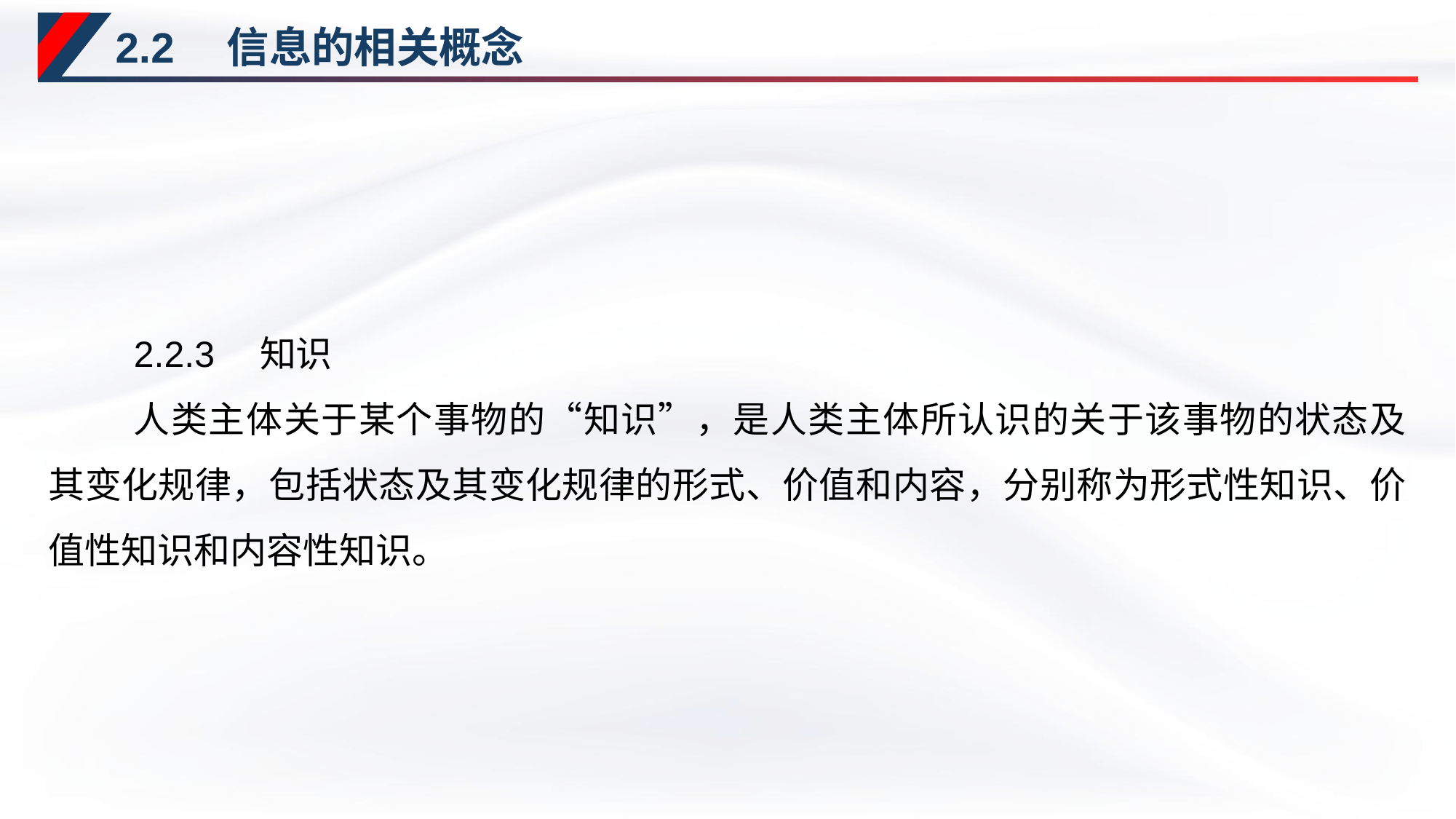

# 2.2　信息的相关概念
2.2.3　知识
人类主体关于某个事物的“知识”，是人类主体所认识的关于该事物的状态及其变化规律，包括状态及其变化规律的形式、价值和内容，分别称为形式性知识、价值性知识和内容性知识。